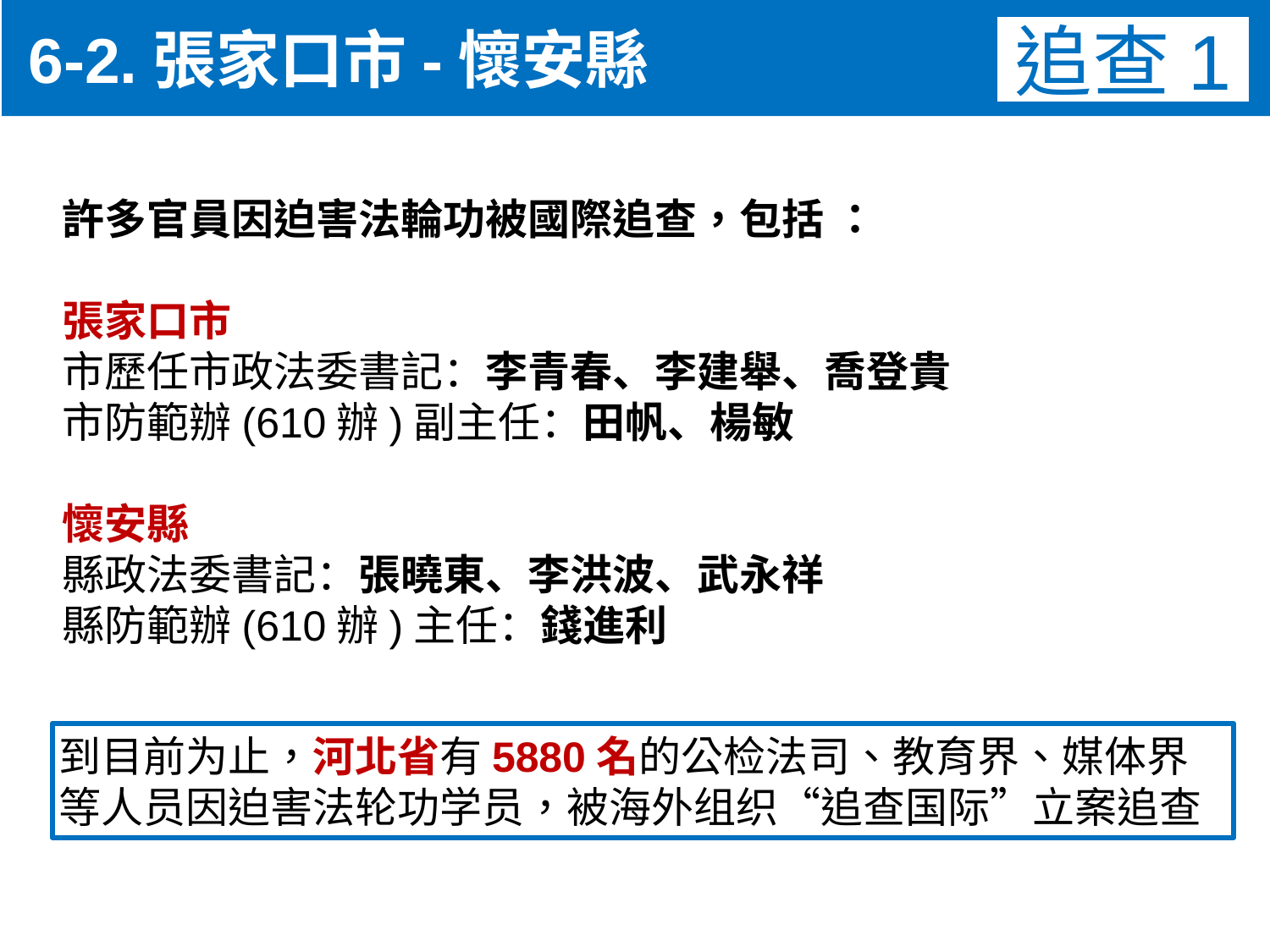

6-2.張家口市-懷安縣
追查1
許多官員因迫害法輪功被國際追查，包括 ：

張家口市
市歷任市政法委書記：李青春、李建舉、喬登貴
市防範辦(610辦)副主任：田帆、楊敏

懷安縣
縣政法委書記：張曉東、李洪波、武永祥
縣防範辦(610辦)主任：錢進利
到目前为止，河北省有5880名的公检法司、教育界、媒体界
等人员因迫害法轮功学员，被海外组织“追查国际”立案追查